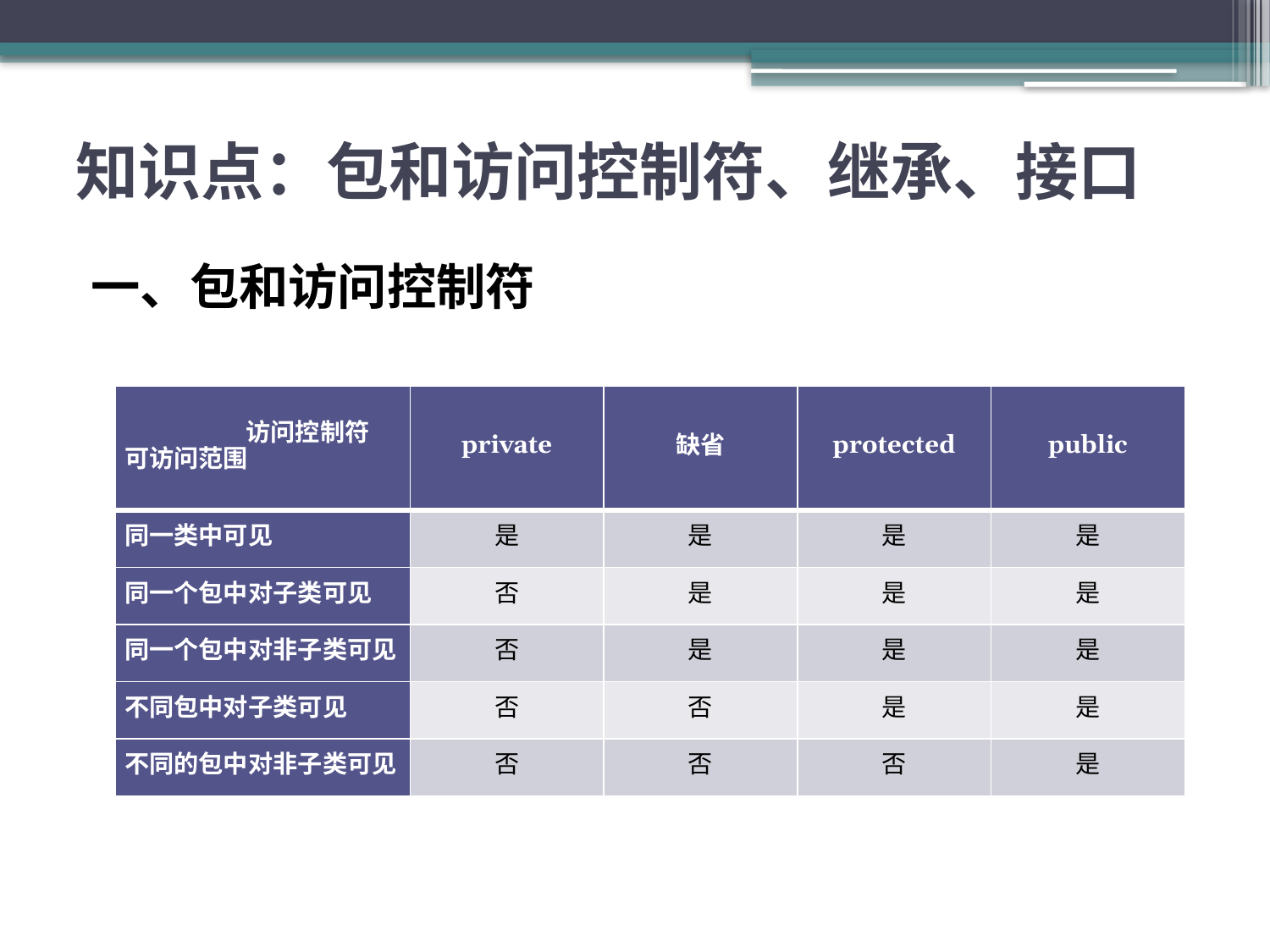

# 知识点：包和访问控制符、继承、接口
一、包和访问控制符

| 访问控制符 可访问范围 | private | 缺省 | protected | public |
| --- | --- | --- | --- | --- |
| 同一类中可见 | 是 | 是 | 是 | 是 |
| 同一个包中对子类可见 | 否 | 是 | 是 | 是 |
| 同一个包中对非子类可见 | 否 | 是 | 是 | 是 |
| 不同包中对子类可见 | 否 | 否 | 是 | 是 |
| 不同的包中对非子类可见 | 否 | 否 | 否 | 是 |